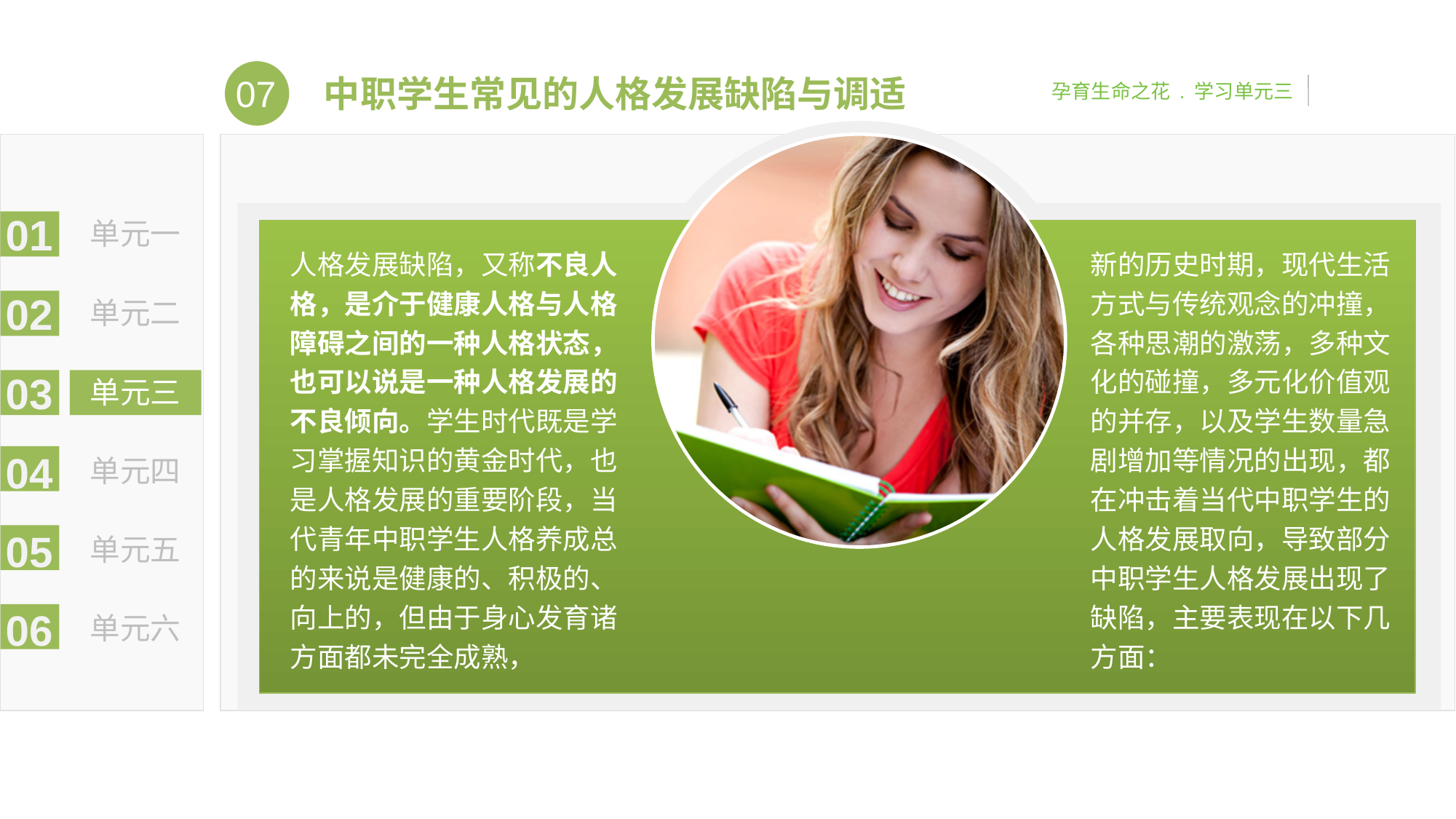

07
孕育生命之花 . 学习单元三
中职学生常见的人格发展缺陷与调适

01
单元一

02
单元二

03
单元三

04

单元四
05

单元五
06

单元六

人格发展缺陷，又称不良人格，是介于健康人格与人格障碍之间的一种人格状态，也可以说是一种人格发展的不良倾向。学生时代既是学习掌握知识的黄金时代，也是人格发展的重要阶段，当代青年中职学生人格养成总的来说是健康的、积极的、向上的，但由于身心发育诸方面都未完全成熟，
新的历史时期，现代生活方式与传统观念的冲撞，各种思潮的激荡，多种文化的碰撞，多元化价值观的并存，以及学生数量急剧增加等情况的出现，都在冲击着当代中职学生的人格发展取向，导致部分中职学生人格发展出现了缺陷，主要表现在以下几方面：